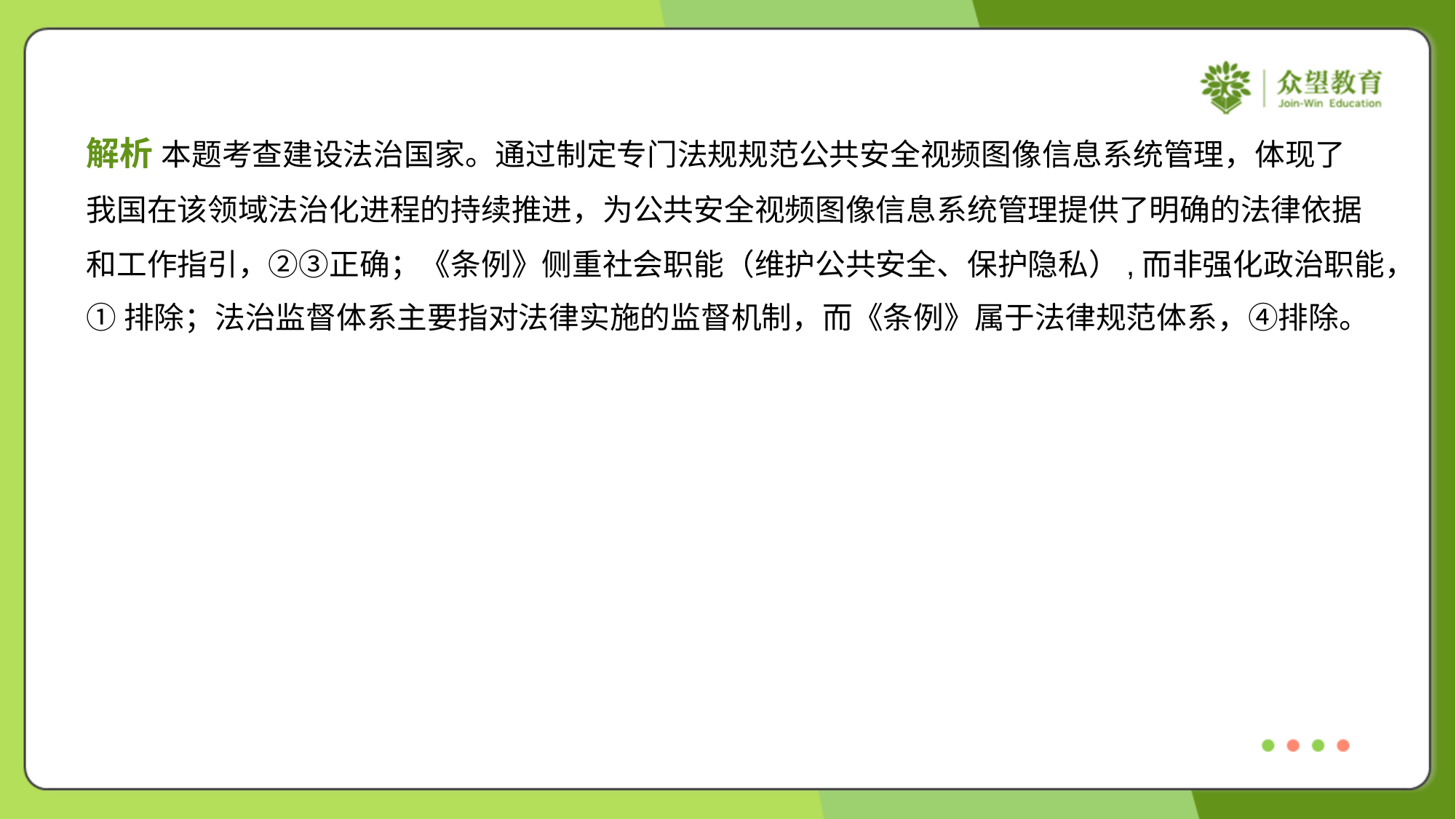

解析 本题考查建设法治国家。通过制定专门法规规范公共安全视频图像信息系统管理，体现了
我国在该领域法治化进程的持续推进，为公共安全视频图像信息系统管理提供了明确的法律依据
和工作指引，②③正确；《条例》侧重社会职能（维护公共安全、保护隐私）,而非强化政治职能，
①排除；法治监督体系主要指对法律实施的监督机制，而《条例》属于法律规范体系，④排除。